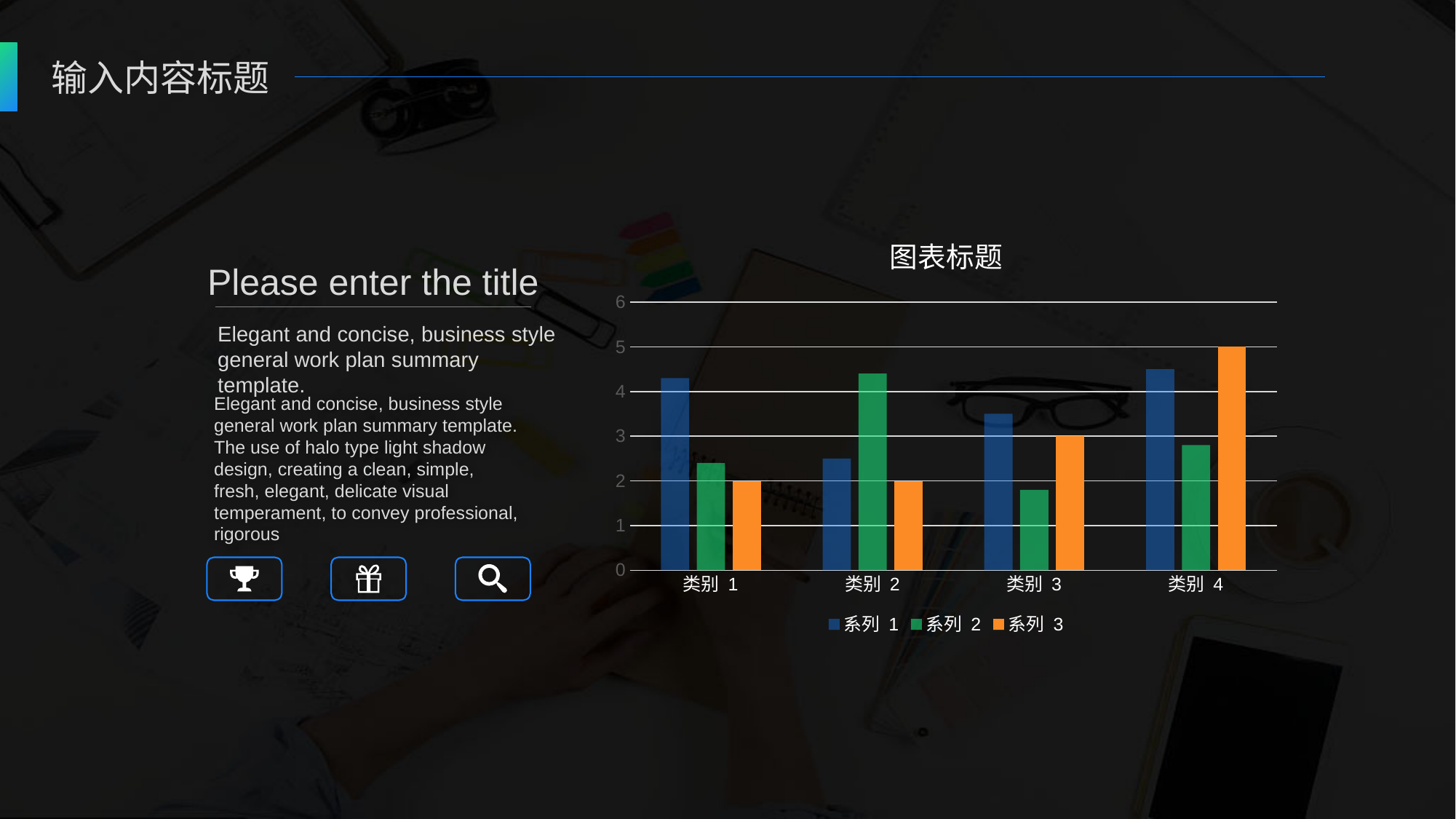

输入内容标题

### Chart: 图表标题

| Category | 系列 1 | 系列 2 | 系列 3 |
|---|---|---|---|
| 类别 1 | 4.3 | 2.4 | 2.0 |
| 类别 2 | 2.5 | 4.4 | 2.0 |
| 类别 3 | 3.5 | 1.8 | 3.0 |
| 类别 4 | 4.5 | 2.8 | 5.0 |
Please enter the title
Elegant and concise, business style general work plan summary template.
Elegant and concise, business style general work plan summary template. The use of halo type light shadow design, creating a clean, simple, fresh, elegant, delicate visual temperament, to convey professional, rigorous